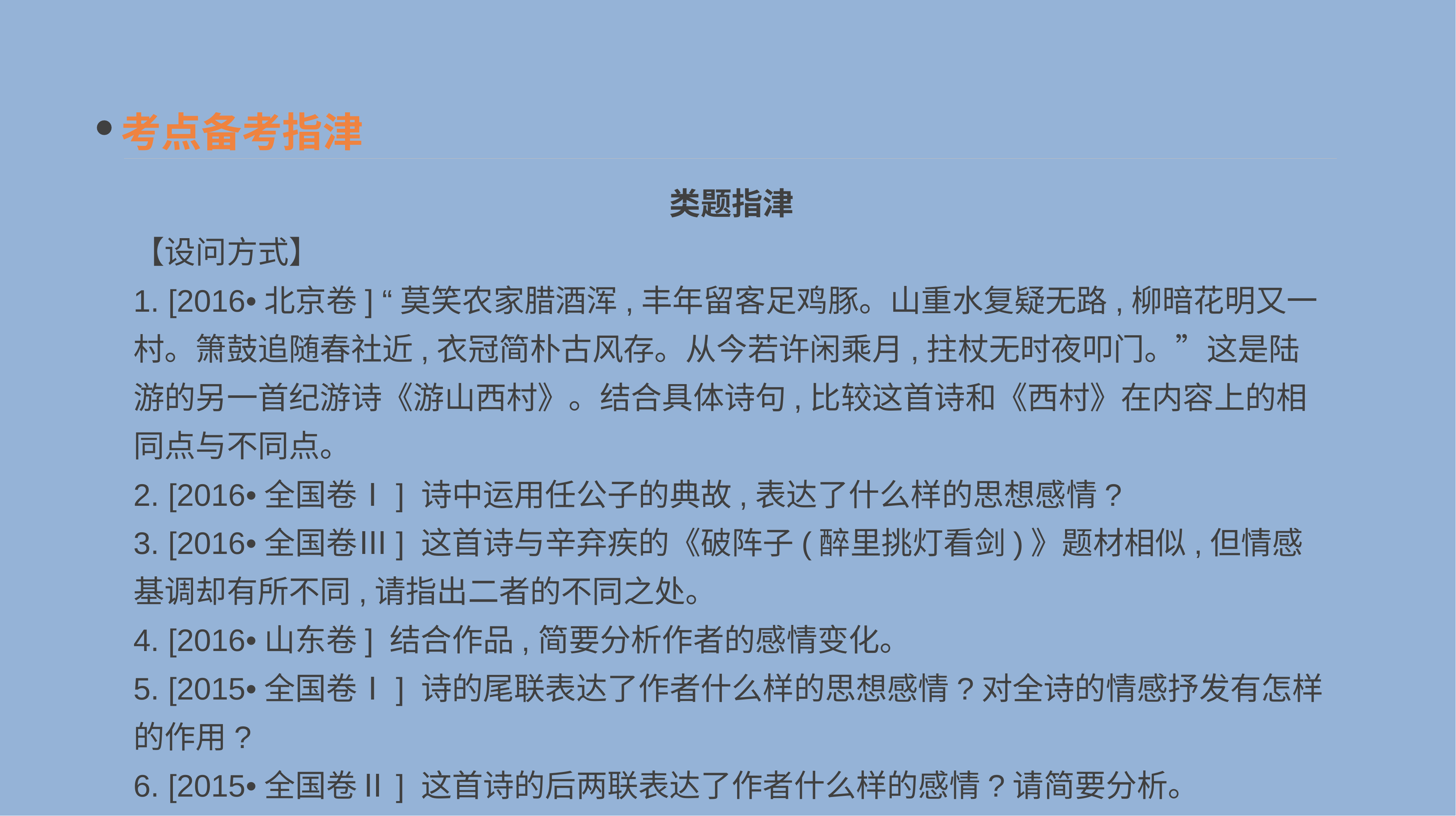

考点备考指津

　类题指津
【设问方式】
1. [2016•北京卷] “莫笑农家腊酒浑,丰年留客足鸡豚。山重水复疑无路,柳暗花明又一村。箫鼓追随春社近,衣冠简朴古风存。从今若许闲乘月,拄杖无时夜叩门。”这是陆游的另一首纪游诗《游山西村》。结合具体诗句,比较这首诗和《西村》在内容上的相同点与不同点。
2. [2016•全国卷Ⅰ] 诗中运用任公子的典故,表达了什么样的思想感情?
3. [2016•全国卷Ⅲ] 这首诗与辛弃疾的《破阵子(醉里挑灯看剑)》题材相似,但情感基调却有所不同,请指出二者的不同之处。
4. [2016•山东卷] 结合作品,简要分析作者的感情变化。
5. [2015•全国卷Ⅰ] 诗的尾联表达了作者什么样的思想感情?对全诗的情感抒发有怎样的作用?
6. [2015•全国卷Ⅱ] 这首诗的后两联表达了作者什么样的感情?请简要分析。